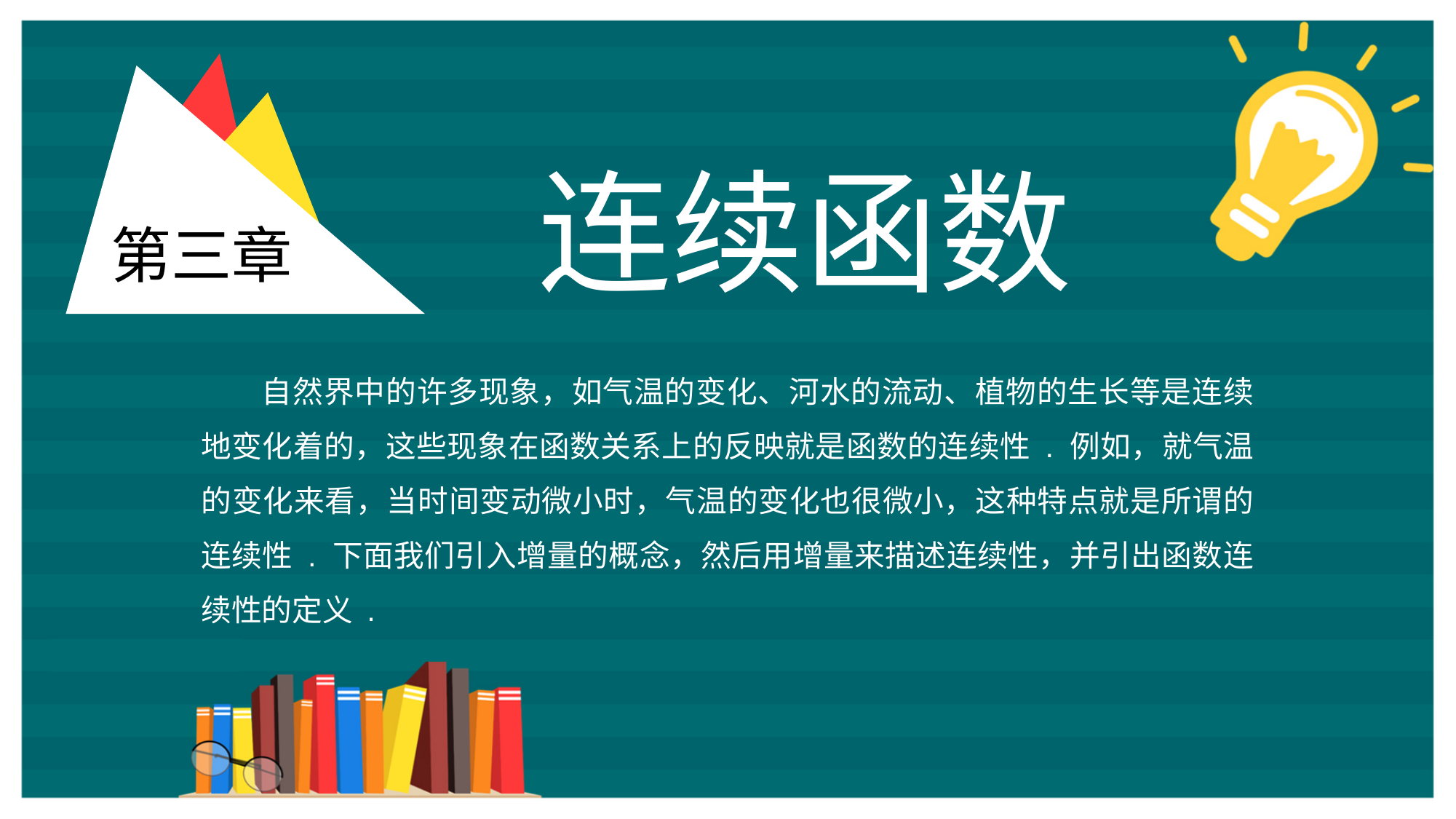

第三章
连续函数
自然界中的许多现象，如气温的变化、河水的流动、植物的生长等是连续地变化着的，这些现象在函数关系上的反映就是函数的连续性 . 例如，就气温的变化来看，当时间变动微小时，气温的变化也很微小，这种特点就是所谓的连续性 . 下面我们引入增量的概念，然后用增量来描述连续性，并引出函数连续性的定义 .